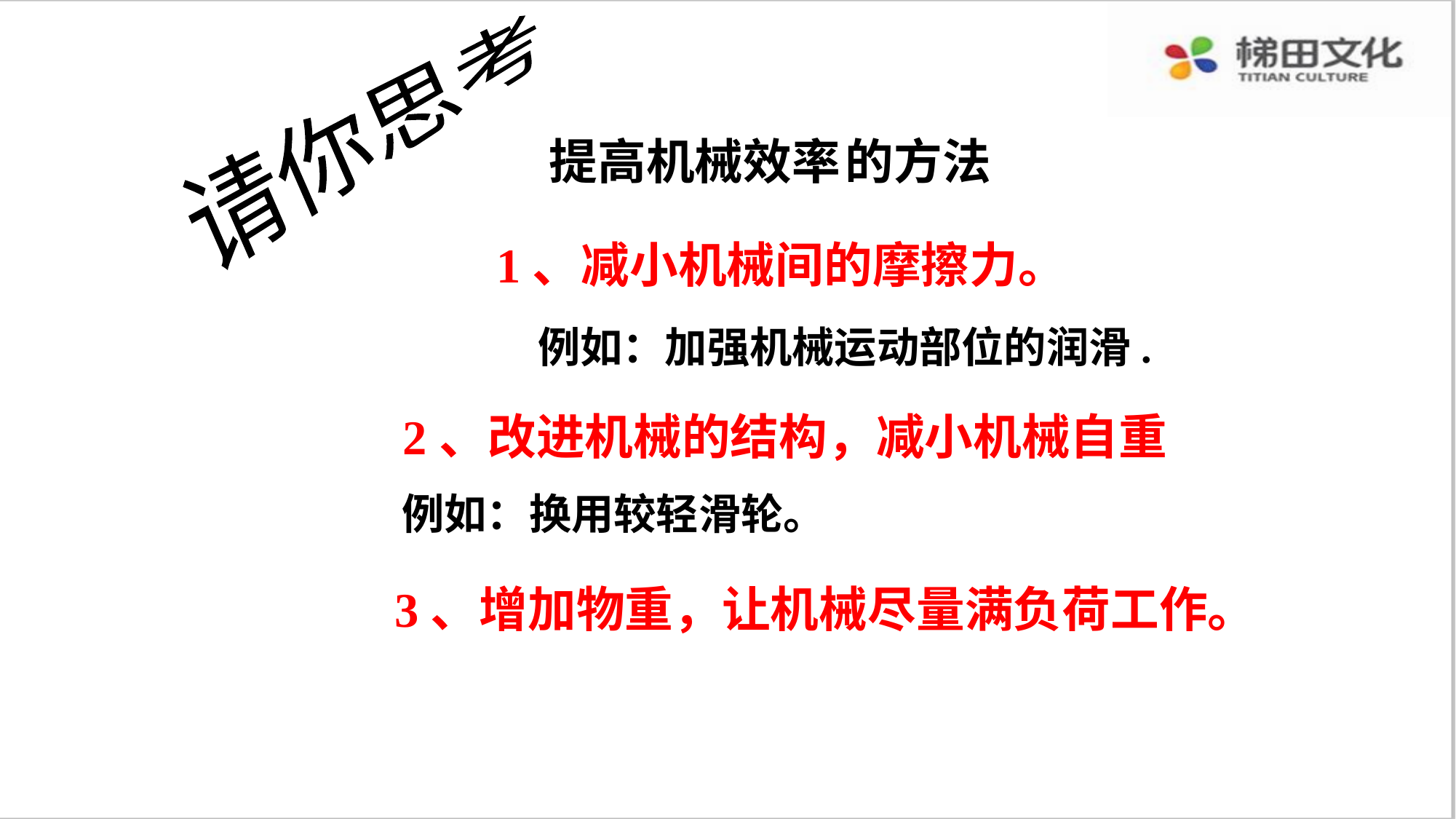

请你思考
提高机械效率 的方法
 1、减小机械间的摩擦力。
例如：加强机械运动部位的润滑.
2、改进机械的结构，减小机械自重
　　例如：换用较轻滑轮。
3、增加物重，让机械尽量满负荷工作。